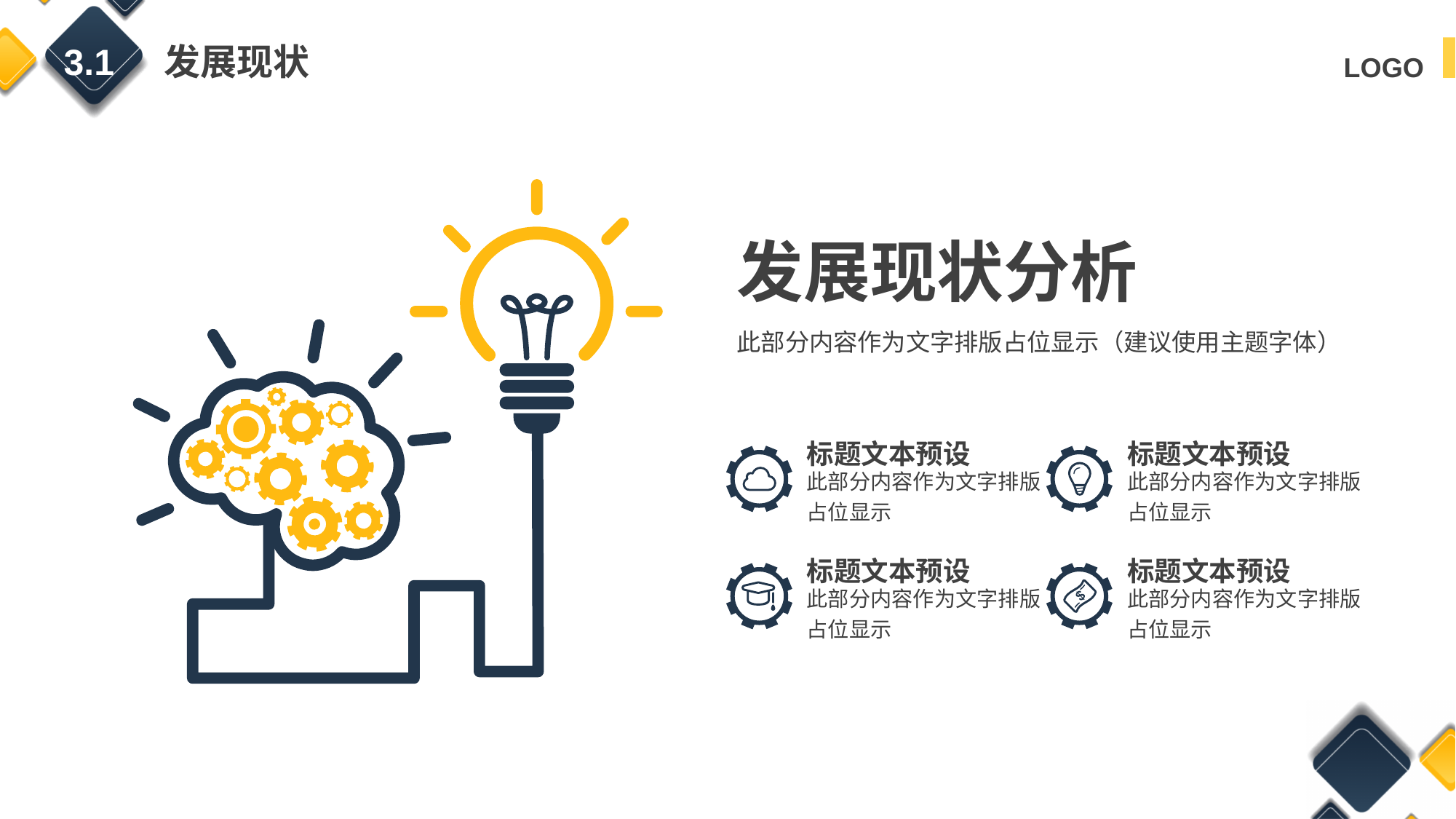

3.1    发展现状

发展现状分析

此部分内容作为文字排版占位显示（建议使用主题字体）

标题文本预设
标题文本预设

此部分内容作为文字排版占位显示
此部分内容作为文字排版占位显示

标题文本预设
标题文本预设

此部分内容作为文字排版占位显示
此部分内容作为文字排版占位显示